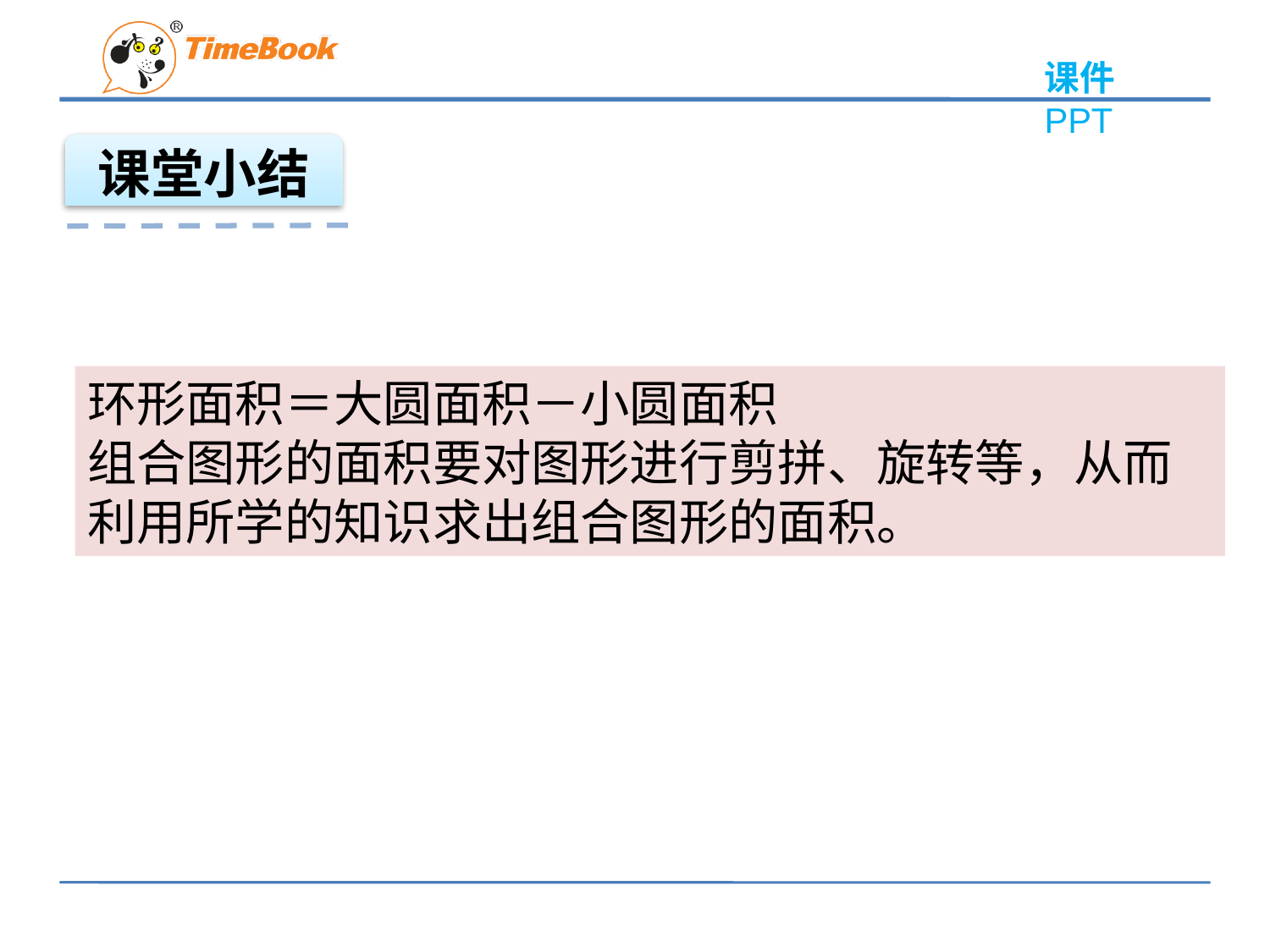

课堂小结
环形面积＝大圆面积－小圆面积
组合图形的面积要对图形进行剪拼、旋转等，从而利用所学的知识求出组合图形的面积。